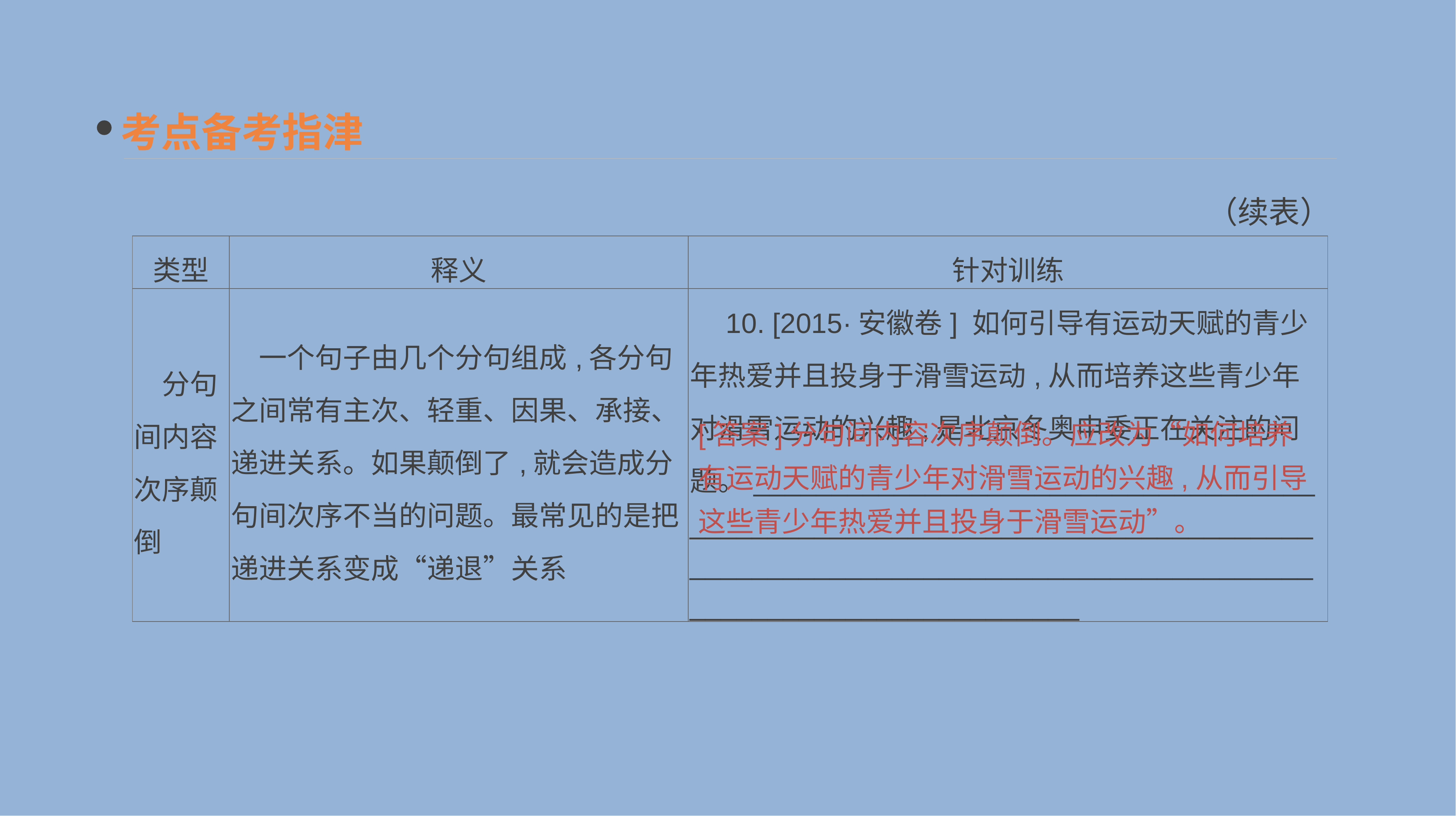

考点备考指津

（续表）
| 类型 | 释义 | 针对训练 |
| --- | --- | --- |
| 分句间内容次序颠倒 | 一个句子由几个分句组成,各分句之间常有主次、轻重、因果、承接、递进关系。如果颠倒了,就会造成分句间次序不当的问题。最常见的是把递进关系变成“递退”关系 | 10. [2015·安徽卷] 如何引导有运动天赋的青少年热爱并且投身于滑雪运动,从而培养这些青少年对滑雪运动的兴趣,是北京冬奥申委正在关注的问题。\_\_\_\_\_\_\_\_\_\_\_\_\_\_\_\_\_\_\_\_\_\_\_\_\_\_\_\_\_\_\_\_\_\_\_\_\_\_\_\_\_\_\_\_\_\_\_\_\_\_\_\_\_\_\_\_\_\_\_\_\_\_\_\_\_\_\_\_\_\_\_\_\_\_\_\_\_\_\_\_\_\_\_\_\_\_\_\_\_\_\_\_\_\_\_\_\_\_\_\_\_\_\_\_\_\_\_\_\_\_\_\_\_\_\_\_\_\_\_\_\_\_\_\_\_\_\_\_\_\_\_\_\_\_\_\_\_\_\_\_\_ |
[答案]分句间内容次序颠倒。应改为“如何培养有运动天赋的青少年对滑雪运动的兴趣,从而引导这些青少年热爱并且投身于滑雪运动”。